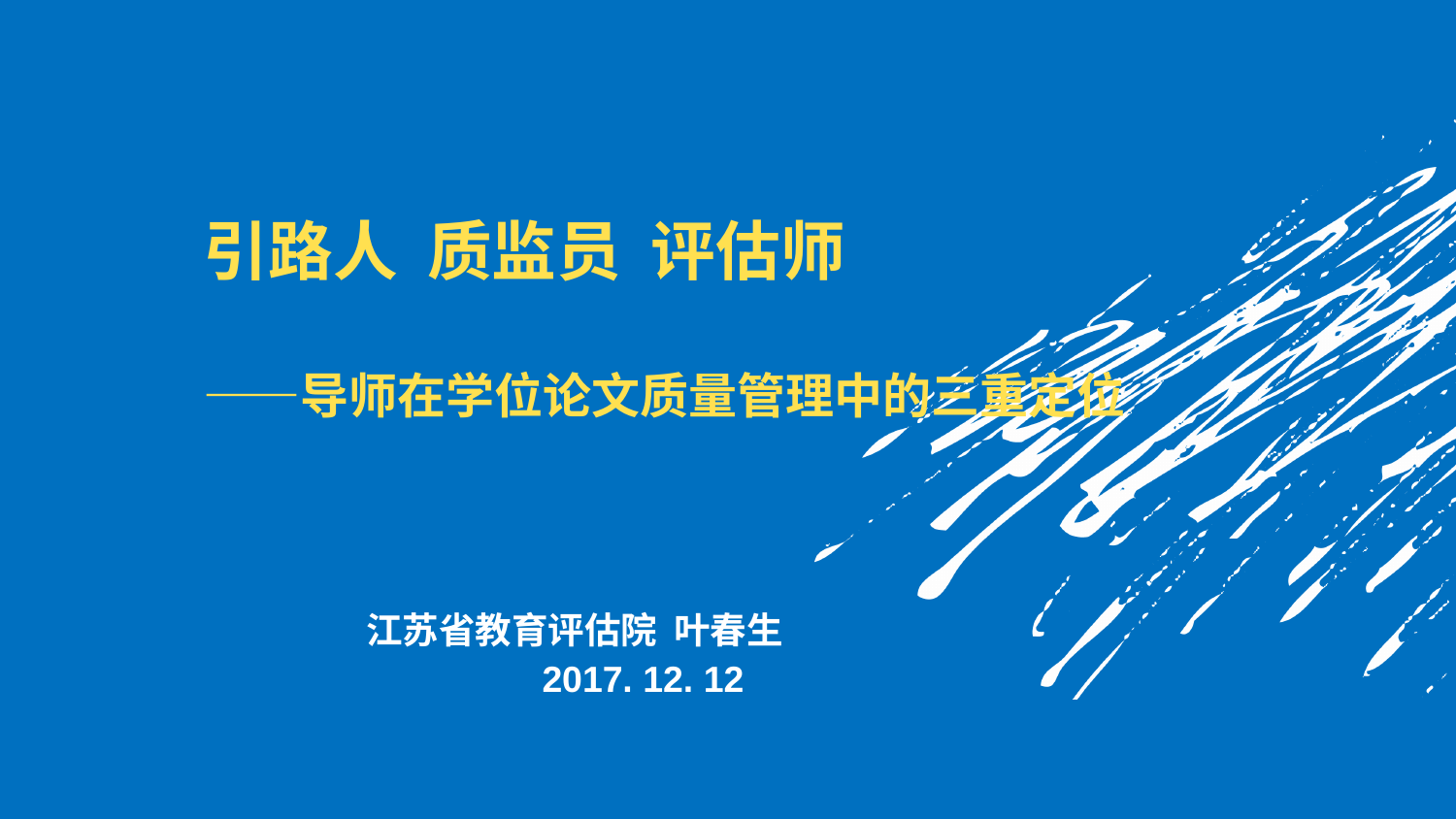

# 引路人  质监员  评估师 ——导师在学位论文质量管理中的三重定位 江苏省教育评估院  叶春生 2017. 12. 12